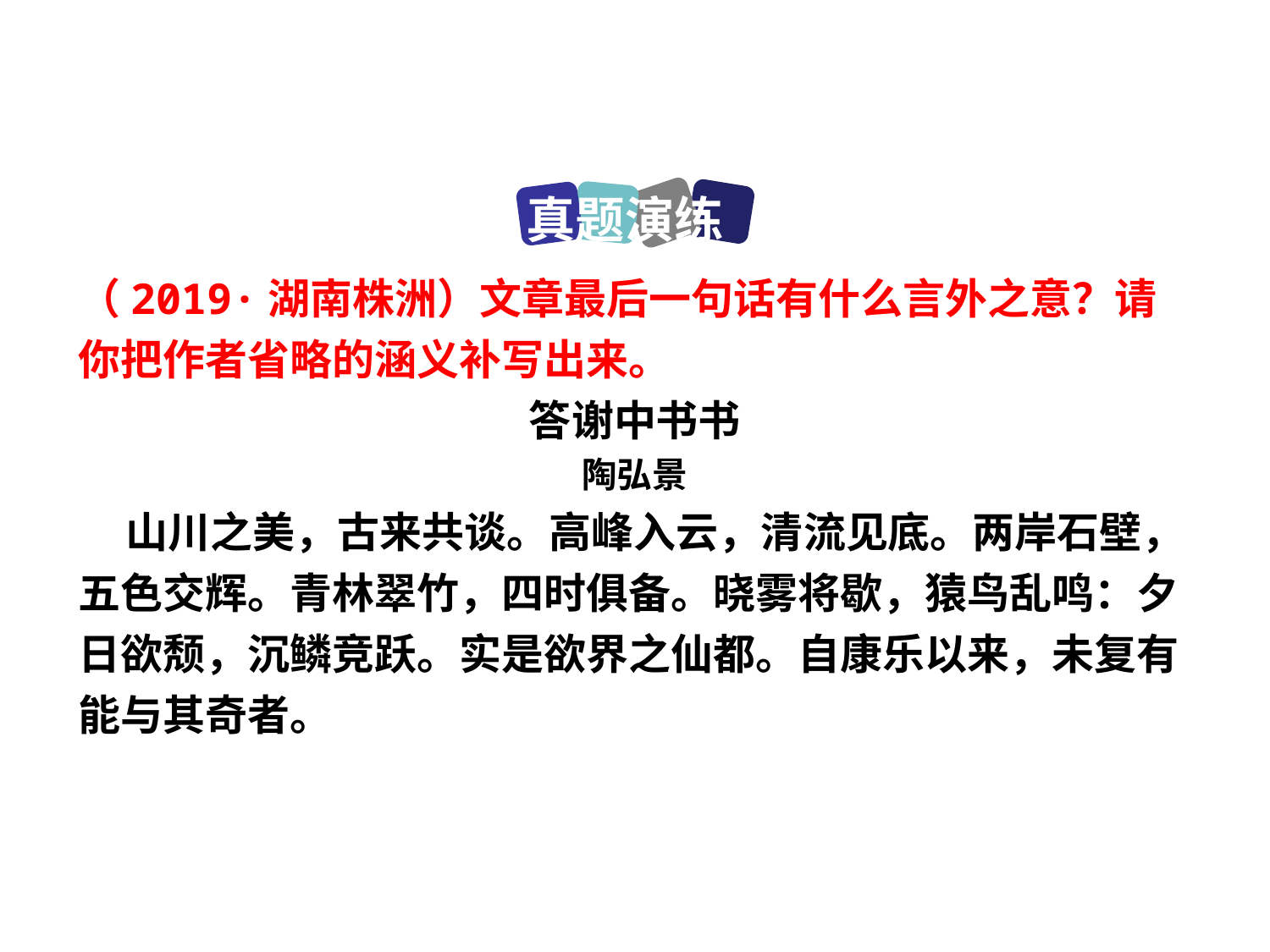

真题演练

（2019·湖南株洲）文章最后一句话有什么言外之意？请你把作者省略的涵义补写出来。
答谢中书书
陶弘景
    山川之美，古来共谈。高峰入云，清流见底。两岸石壁，五色交辉。青林翠竹，四时俱备。晓雾将歇，猿鸟乱鸣：夕日欲颓，沉鳞竞跃。实是欲界之仙都。自康乐以来，未复有能与其奇者。